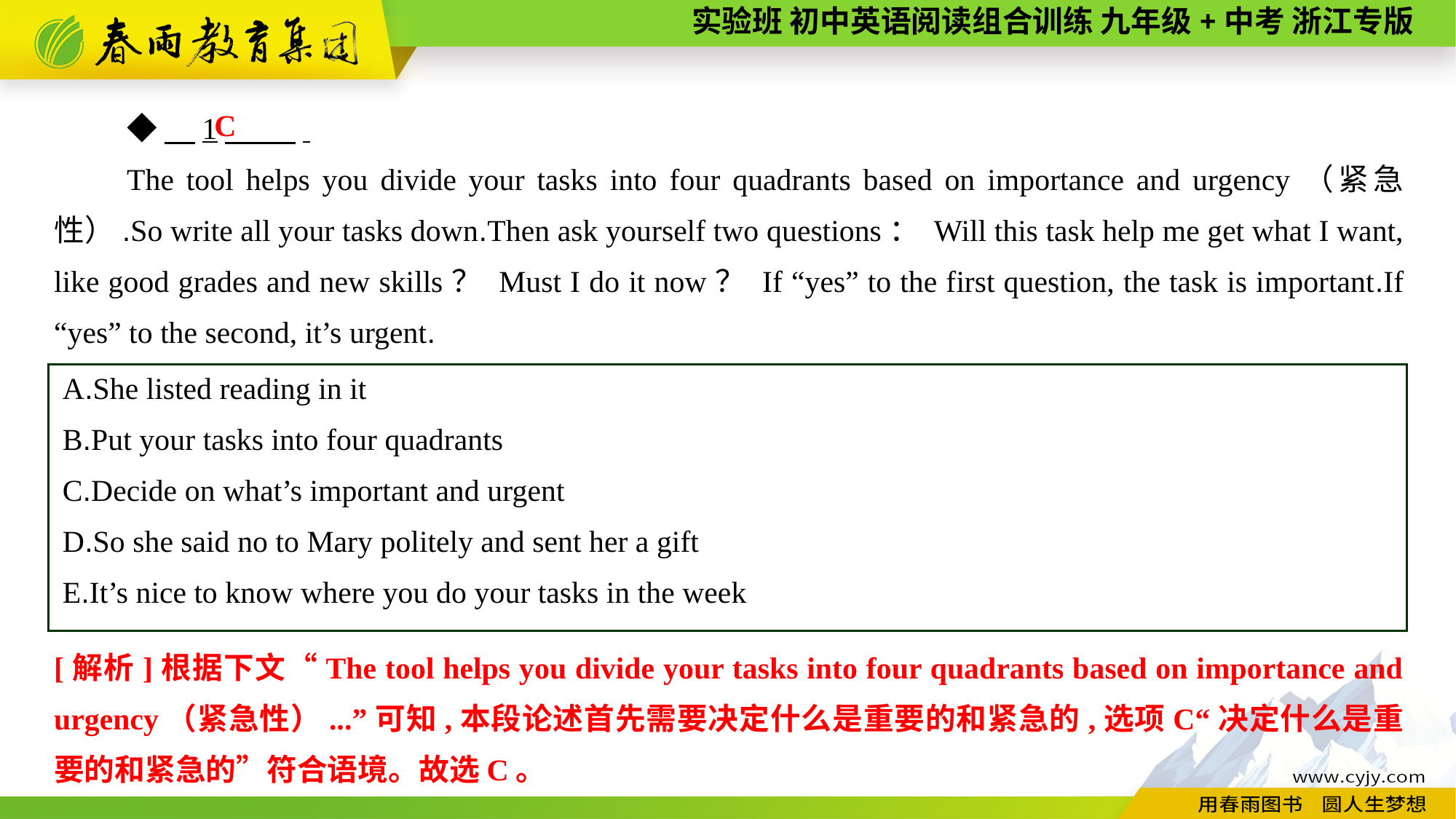

C
◆　1　      .
The tool helps you divide your tasks into four quadrants based on importance and urgency（紧急性）.So write all your tasks down.Then ask yourself two questions： Will this task help me get what I want, like good grades and new skills？ Must I do it now？ If “yes” to the first question, the task is important.If “yes” to the second, it’s urgent.
A.She listed reading in it
B.Put your tasks into four quadrants
C.Decide on what’s important and urgent
D.So she said no to Mary politely and sent her a gift
E.It’s nice to know where you do your tasks in the week

[解析]根据下文“The tool helps you divide your tasks into four quadrants based on importance and urgency（紧急性）...”可知,本段论述首先需要决定什么是重要的和紧急的,选项C“决定什么是重要的和紧急的”符合语境。故选C。